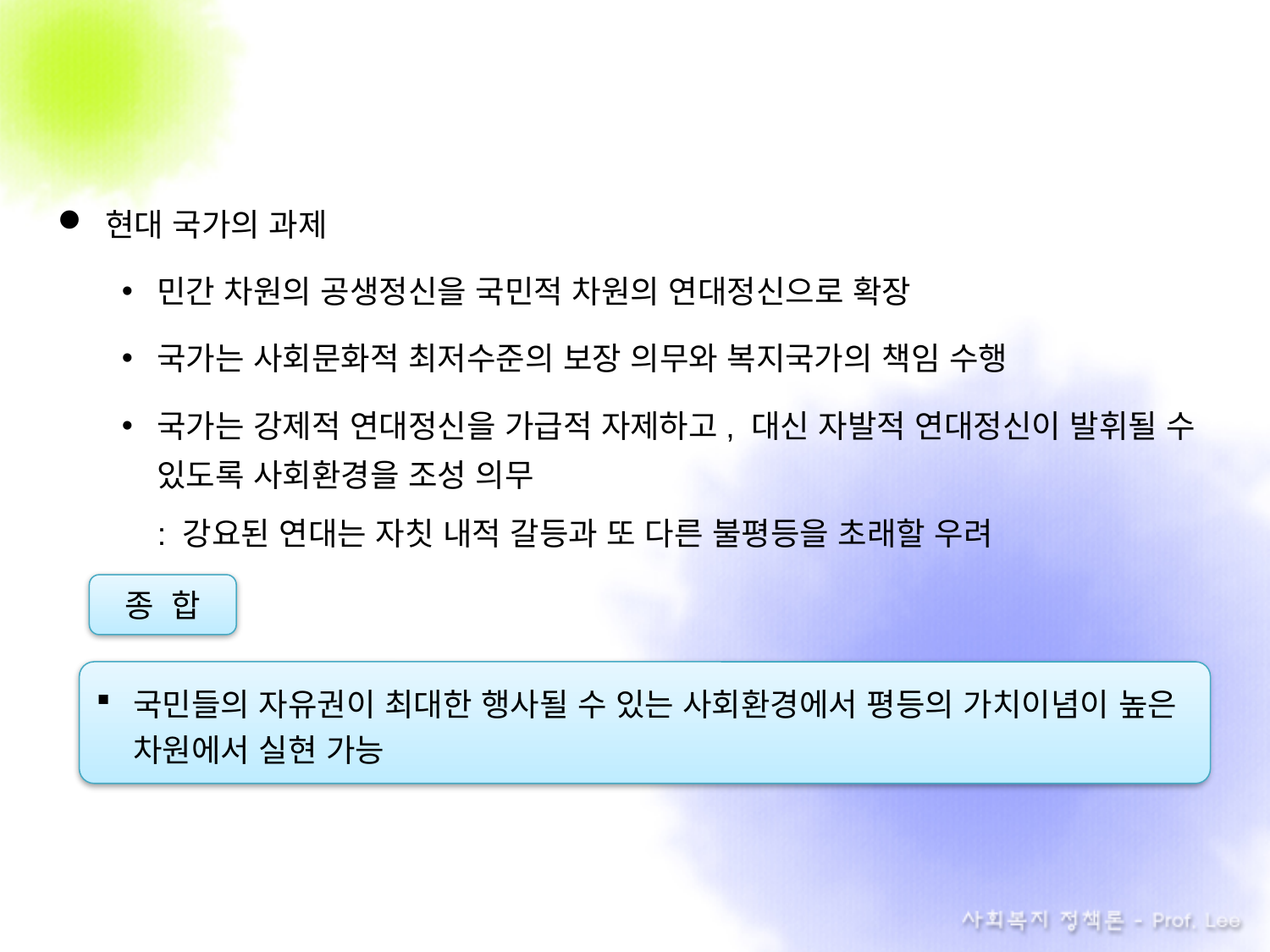

현대 국가의 과제
민간 차원의 공생정신을 국민적 차원의 연대정신으로 확장
국가는 사회문화적 최저수준의 보장 의무와 복지국가의 책임 수행
국가는 강제적 연대정신을 가급적 자제하고, 대신 자발적 연대정신이 발휘될 수 있도록 사회환경을 조성 의무
    : 강요된 연대는 자칫 내적 갈등과 또 다른 불평등을 초래할 우려
종  합
국민들의 자유권이 최대한 행사될 수 있는 사회환경에서 평등의 가치이념이 높은 차원에서 실현 가능